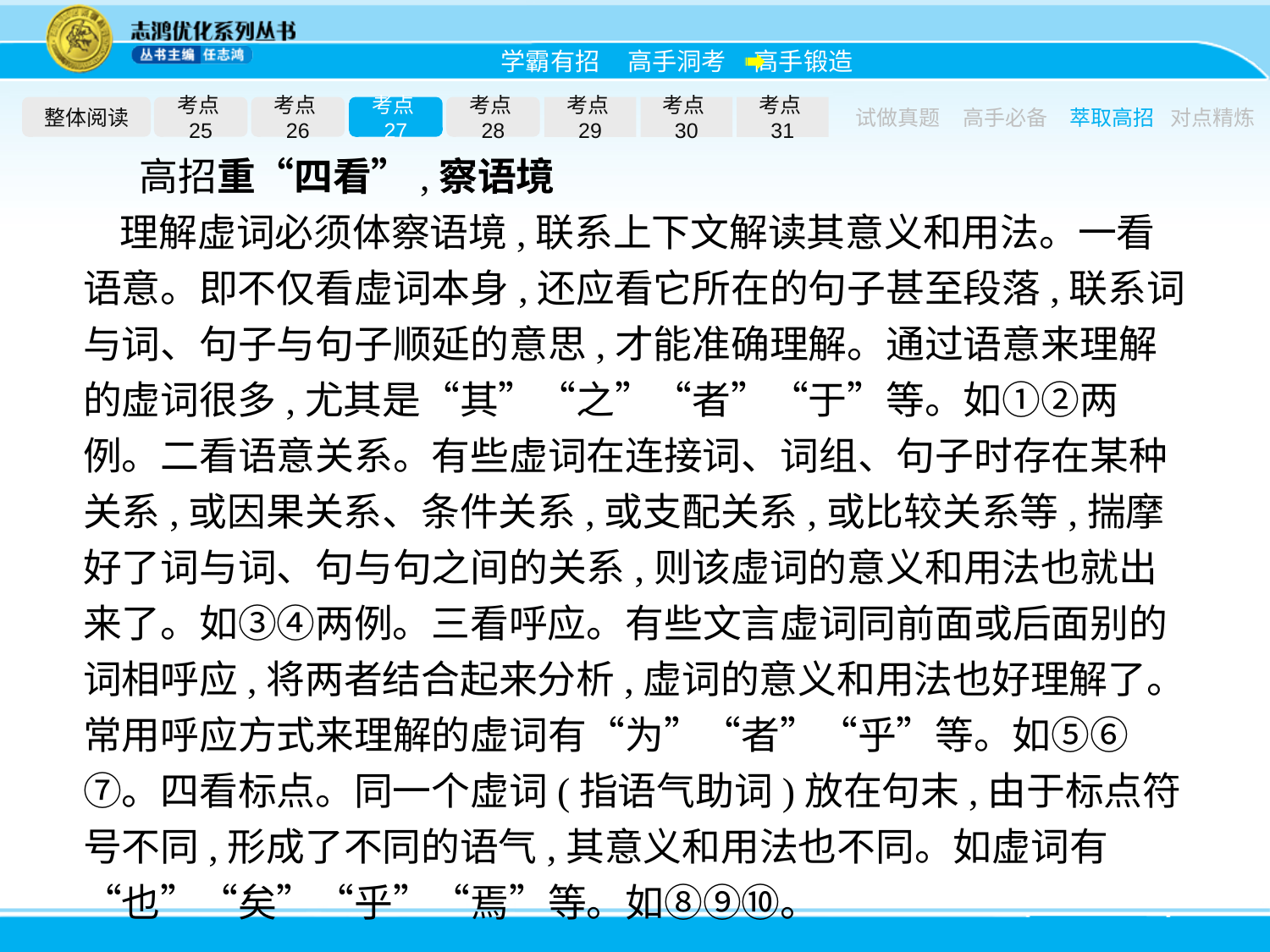

整体阅读
考点25
考点26
考点27
考点28
考点29
考点30
考点31
试做真题
高手必备
萃取高招
对点精炼
高招重“四看”,察语境
理解虚词必须体察语境,联系上下文解读其意义和用法。一看语意。即不仅看虚词本身,还应看它所在的句子甚至段落,联系词与词、句子与句子顺延的意思,才能准确理解。通过语意来理解的虚词很多,尤其是“其”“之”“者”“于”等。如①②两例。二看语意关系。有些虚词在连接词、词组、句子时存在某种关系,或因果关系、条件关系,或支配关系,或比较关系等,揣摩好了词与词、句与句之间的关系,则该虚词的意义和用法也就出来了。如③④两例。三看呼应。有些文言虚词同前面或后面别的词相呼应,将两者结合起来分析,虚词的意义和用法也好理解了。常用呼应方式来理解的虚词有“为”“者”“乎”等。如⑤⑥⑦。四看标点。同一个虚词(指语气助词)放在句末,由于标点符号不同,形成了不同的语气,其意义和用法也不同。如虚词有“也”“矣”“乎”“焉”等。如⑧⑨⑩。